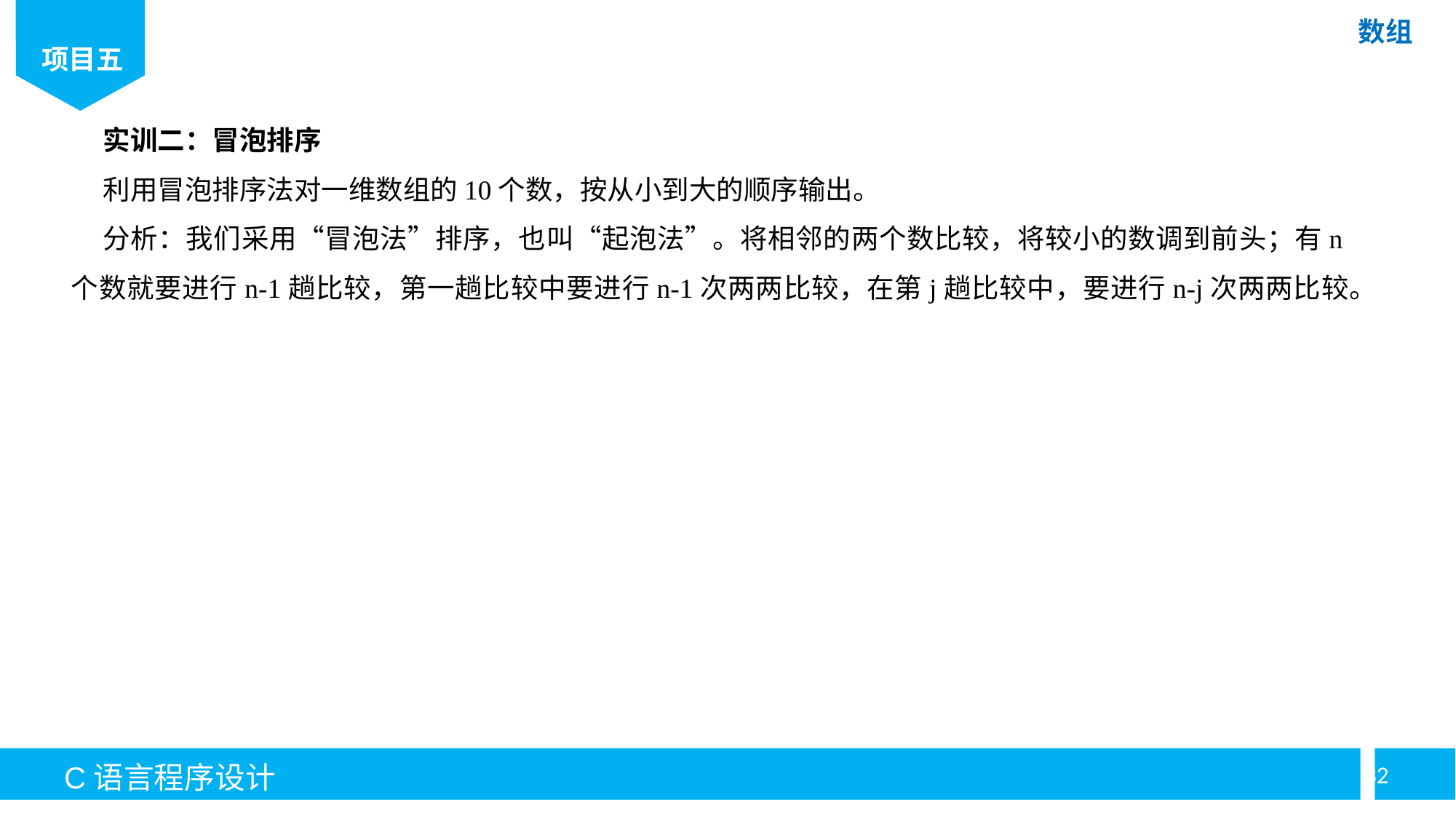

实训二：冒泡排序
利用冒泡排序法对一维数组的10个数，按从小到大的顺序输出。
分析：我们采用“冒泡法”排序，也叫“起泡法”。将相邻的两个数比较，将较小的数调到前头；有n个数就要进行n-1趟比较，第一趟比较中要进行n-1次两两比较，在第j趟比较中，要进行n-j次两两比较。